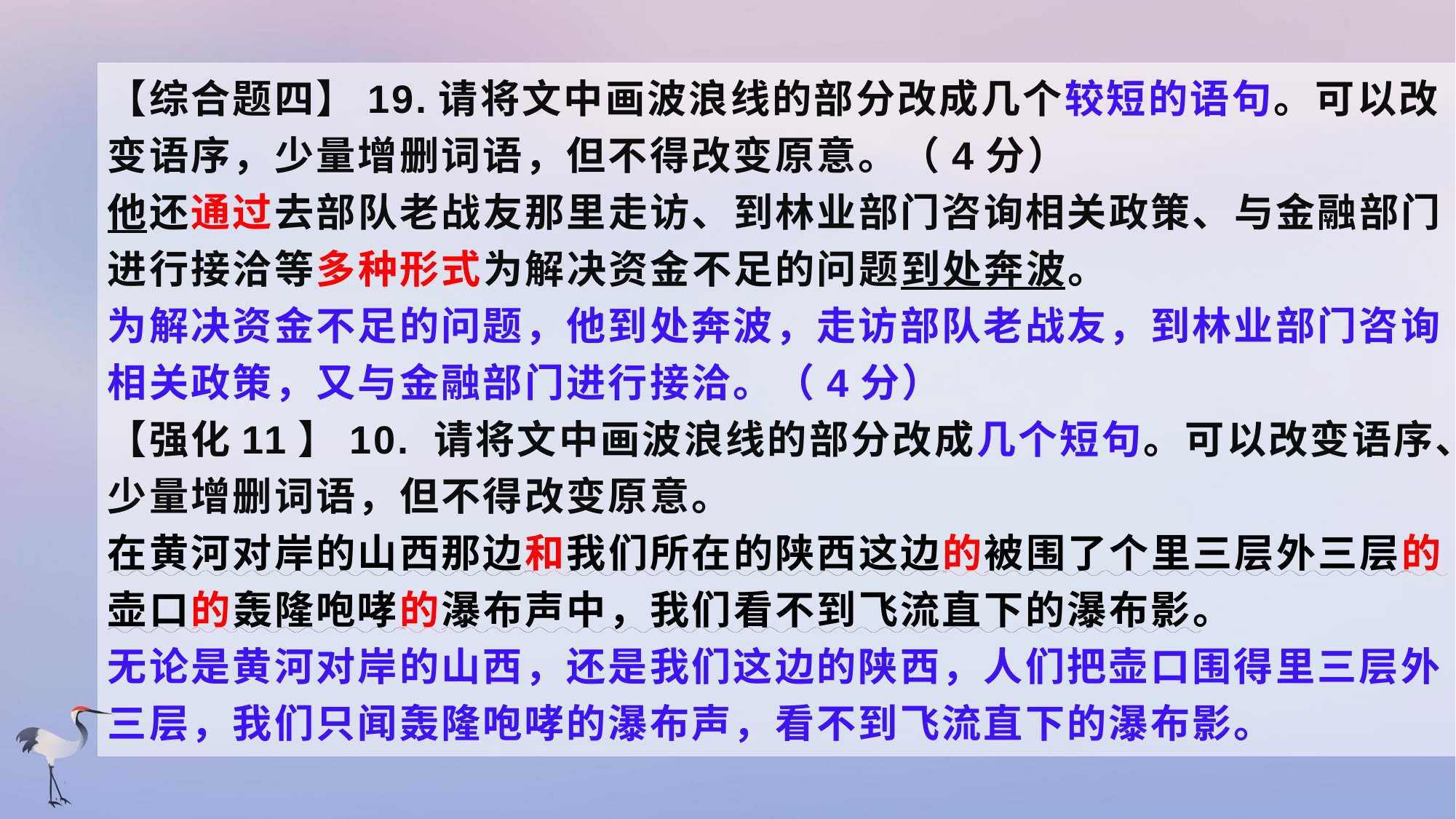

【综合题四】19.请将文中画波浪线的部分改成几个较短的语句。可以改变语序，少量增删词语，但不得改变原意。（4分）
他还通过去部队老战友那里走访、到林业部门咨询相关政策、与金融部门进行接洽等多种形式为解决资金不足的问题到处奔波。
为解决资金不足的问题，他到处奔波，走访部队老战友，到林业部门咨询相关政策，又与金融部门进行接洽。（4分）
【强化11】10. 请将文中画波浪线的部分改成几个短句。可以改变语序、少量增删词语，但不得改变原意。
在黄河对岸的山西那边和我们所在的陕西这边的被围了个里三层外三层的壶口的轰隆咆哮的瀑布声中，我们看不到飞流直下的瀑布影。
无论是黄河对岸的山西，还是我们这边的陕西，人们把壶口围得里三层外三层，我们只闻轰隆咆哮的瀑布声，看不到飞流直下的瀑布影。